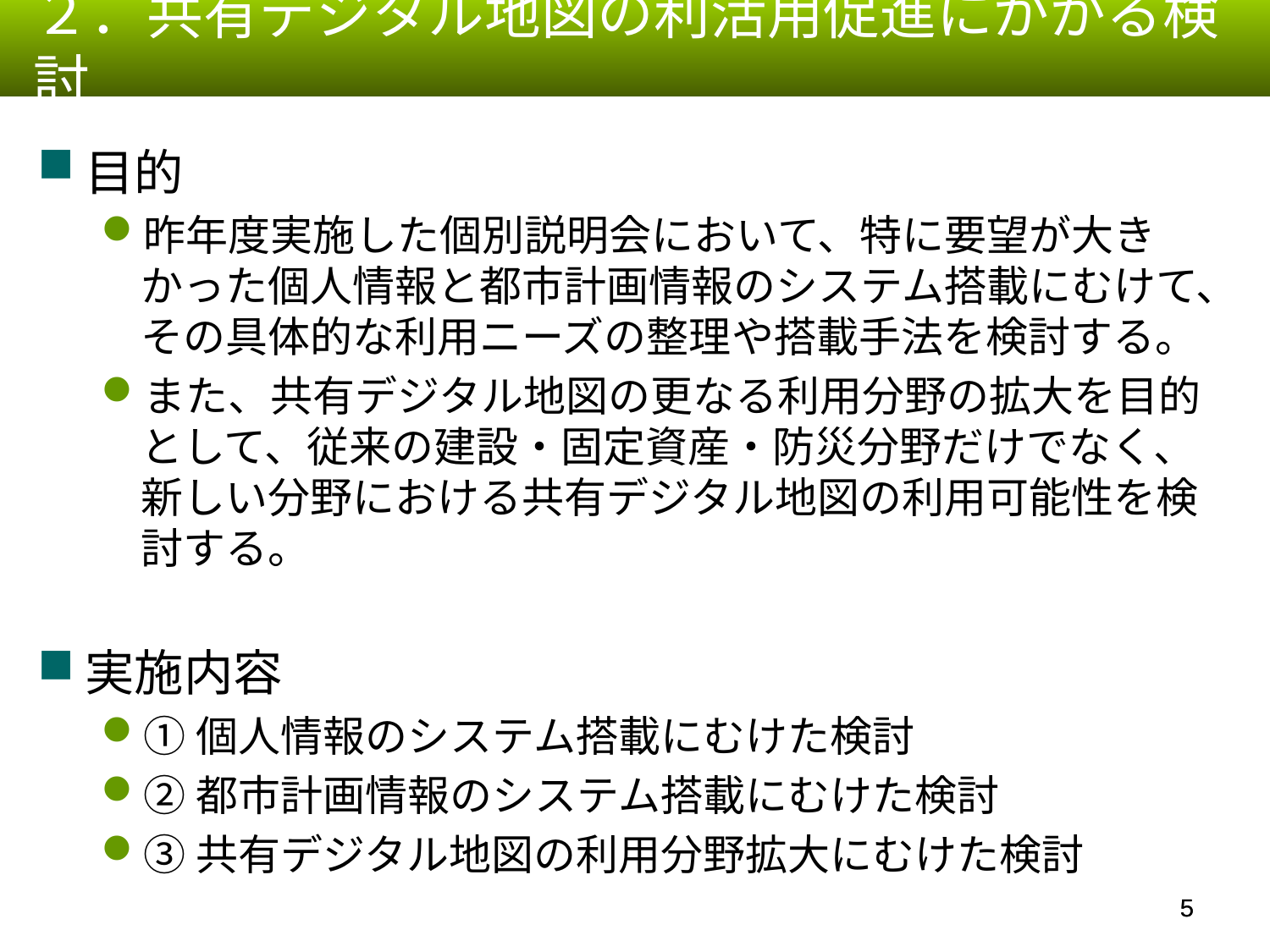

２．共有デジタル地図の利活用促進にかかる検討
目的
昨年度実施した個別説明会において、特に要望が大きかった個人情報と都市計画情報のシステム搭載にむけて、その具体的な利用ニーズの整理や搭載手法を検討する。
また、共有デジタル地図の更なる利用分野の拡大を目的として、従来の建設・固定資産・防災分野だけでなく、新しい分野における共有デジタル地図の利用可能性を検討する。

実施内容
①個人情報のシステム搭載にむけた検討
②都市計画情報のシステム搭載にむけた検討
③共有デジタル地図の利用分野拡大にむけた検討

5
5